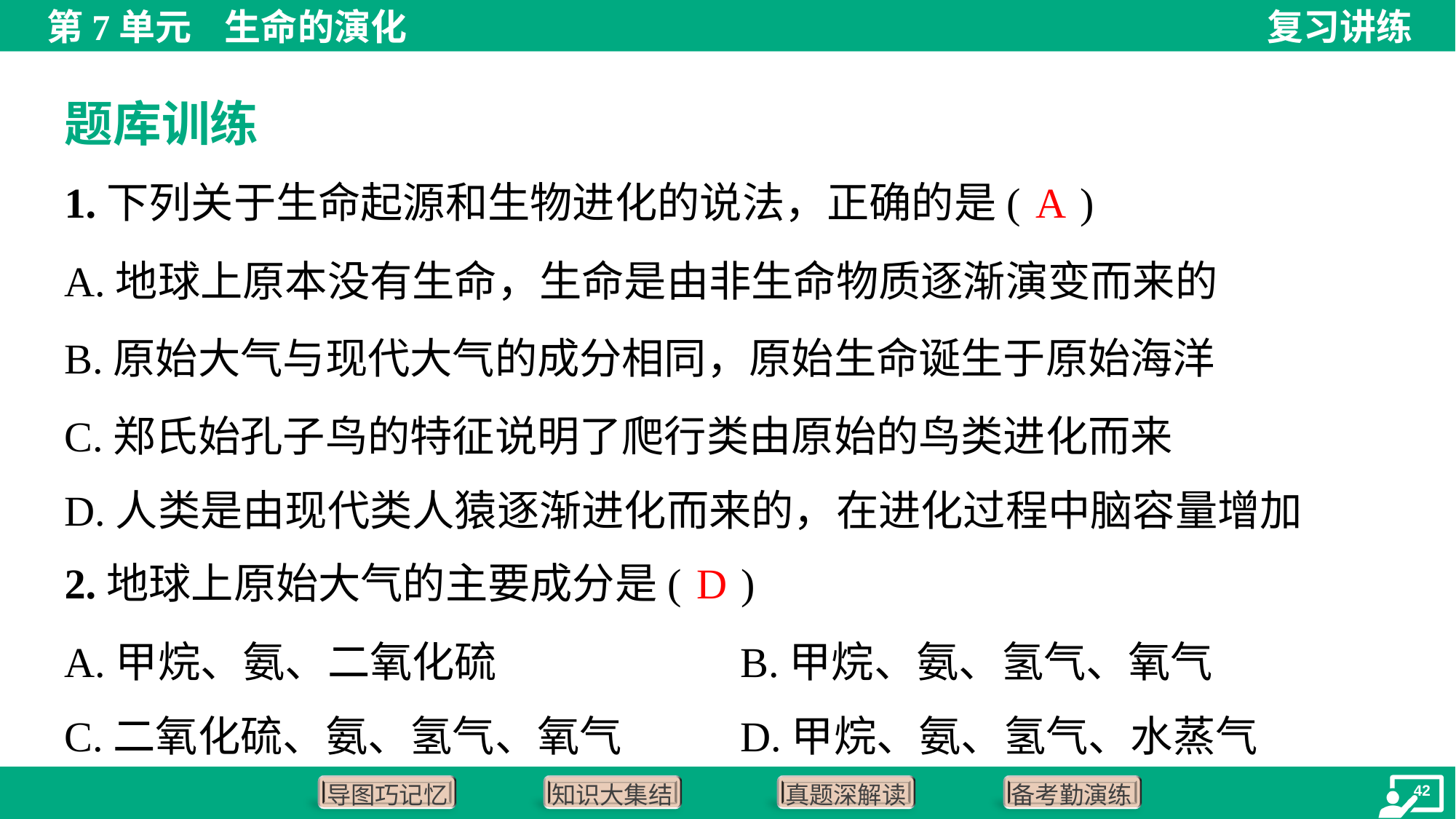

题库训练
A
1.下列关于生命起源和生物进化的说法，正确的是(     )
A.地球上原本没有生命，生命是由非生命物质逐渐演变而来的
B.原始大气与现代大气的成分相同，原始生命诞生于原始海洋
C.郑氏始孔子鸟的特征说明了爬行类由原始的鸟类进化而来
D.人类是由现代类人猿逐渐进化而来的，在进化过程中脑容量增加
D
2.地球上原始大气的主要成分是(     )
A.甲烷、氨、二氧化硫	B.甲烷、氨、氢气、氧气
C.二氧化硫、氨、氢气、氧气	D.甲烷、氨、氢气、水蒸气